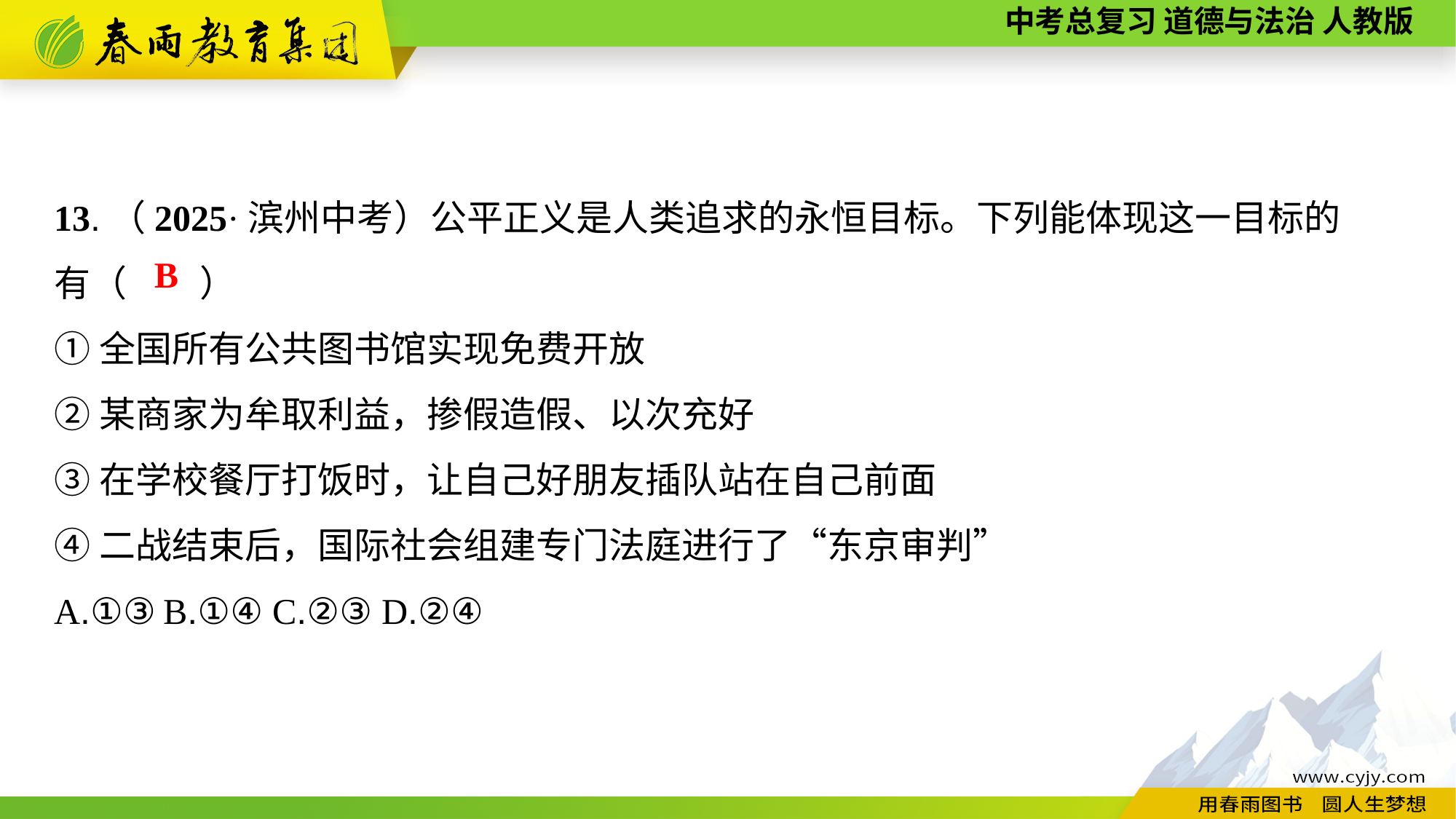

13.（2025·滨州中考）公平正义是人类追求的永恒目标。下列能体现这一目标的
有（　　）
①全国所有公共图书馆实现免费开放
②某商家为牟取利益，掺假造假、以次充好
③在学校餐厅打饭时，让自己好朋友插队站在自己前面
④二战结束后，国际社会组建专门法庭进行了“东京审判”
A.①③	B.①④	C.②③	D.②④
B